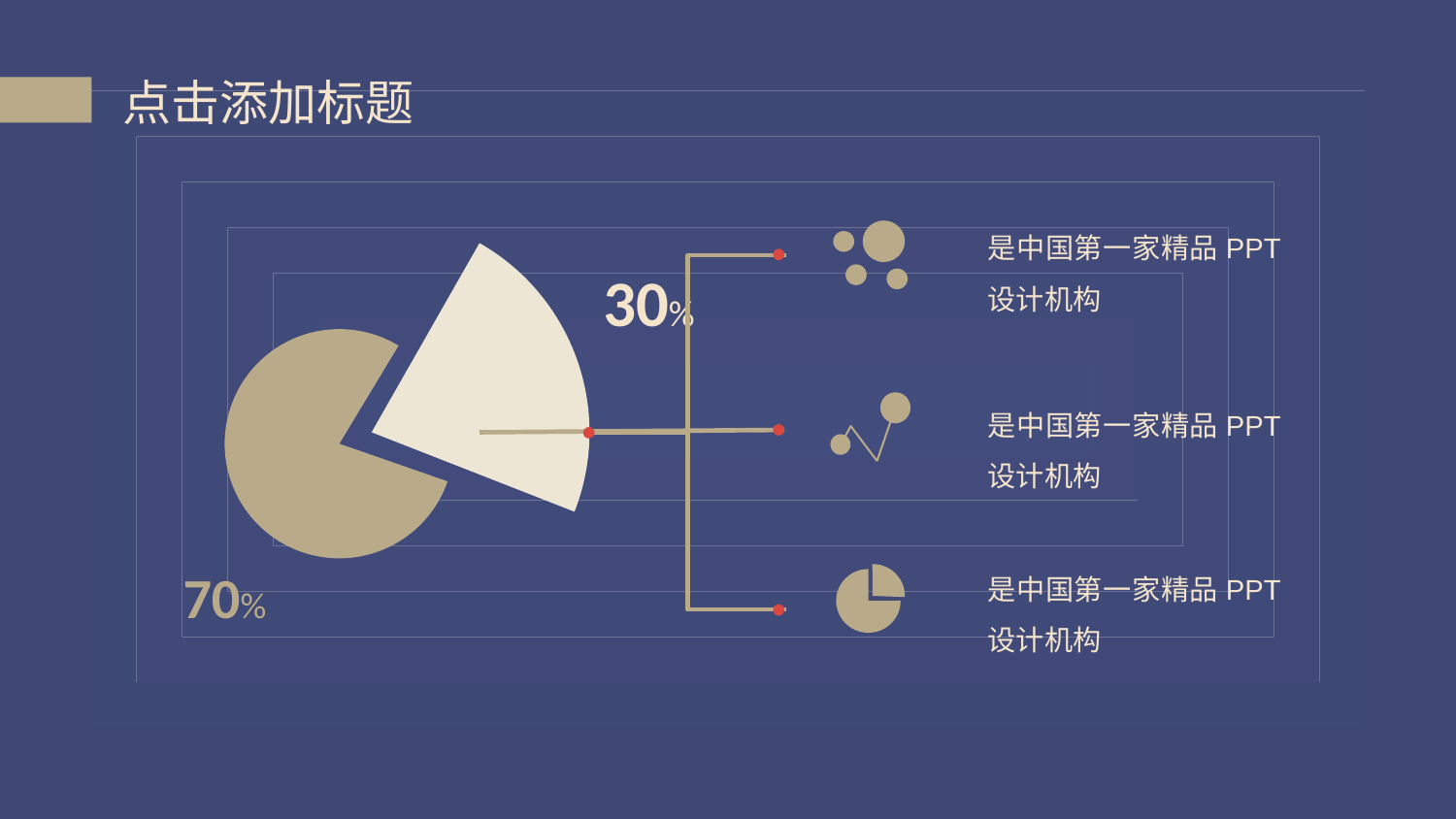

点击添加标题

是中国第一家精品PPT设计机构

30%

是中国第一家精品PPT设计机构

是中国第一家精品PPT设计机构
70%